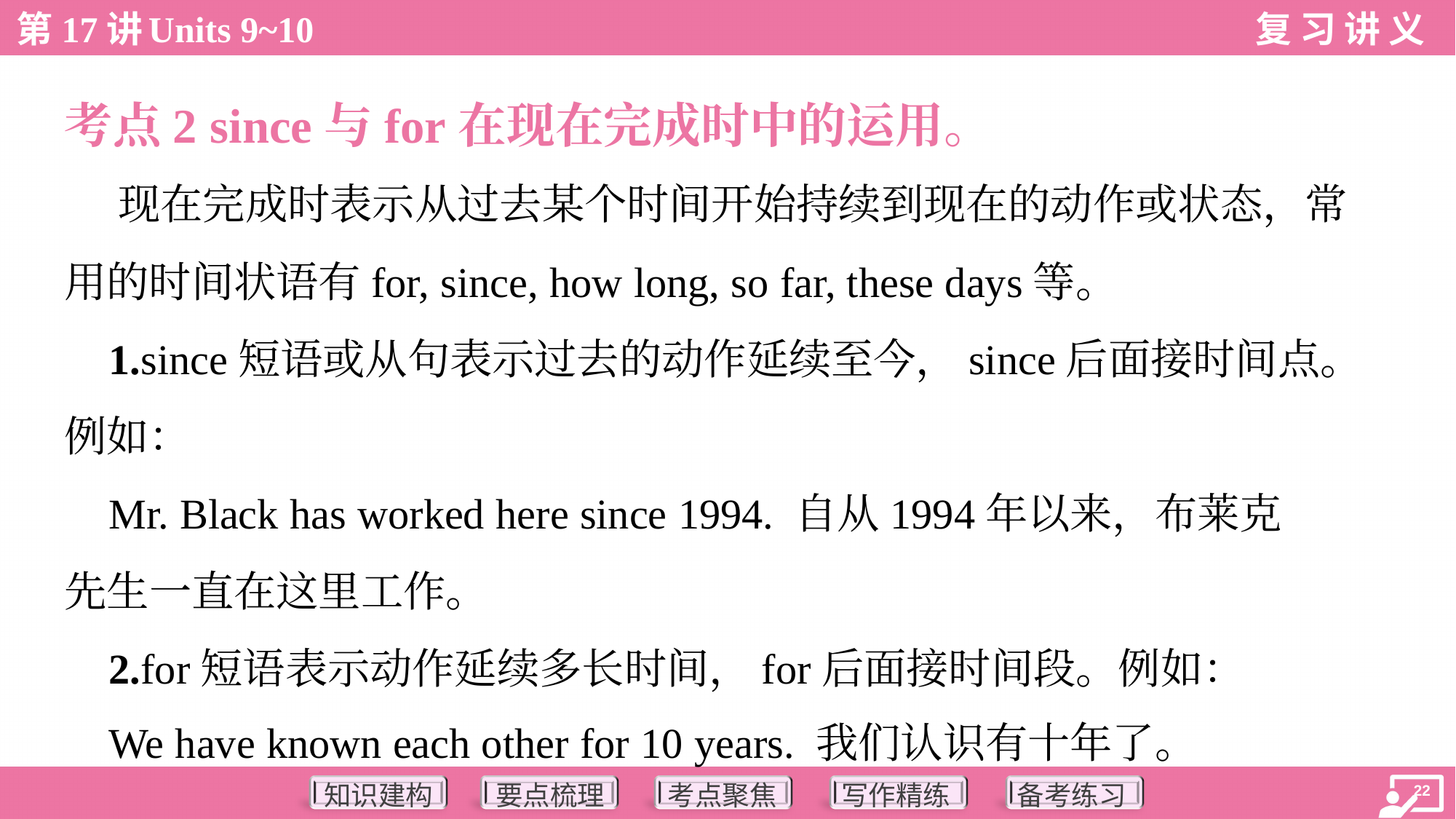

考点2 since与for在现在完成时中的运用。
    现在完成时表示从过去某个时间开始持续到现在的动作或状态，常
用的时间状语有for, since, how long, so far, these days等。
    1.since短语或从句表示过去的动作延续至今，since后面接时间点。
例如：
    Mr. Black has worked here since 1994. 自从1994年以来，布莱克
先生一直在这里工作。
    2.for短语表示动作延续多长时间，for后面接时间段。例如：
    We have known each other for 10 years. 我们认识有十年了。